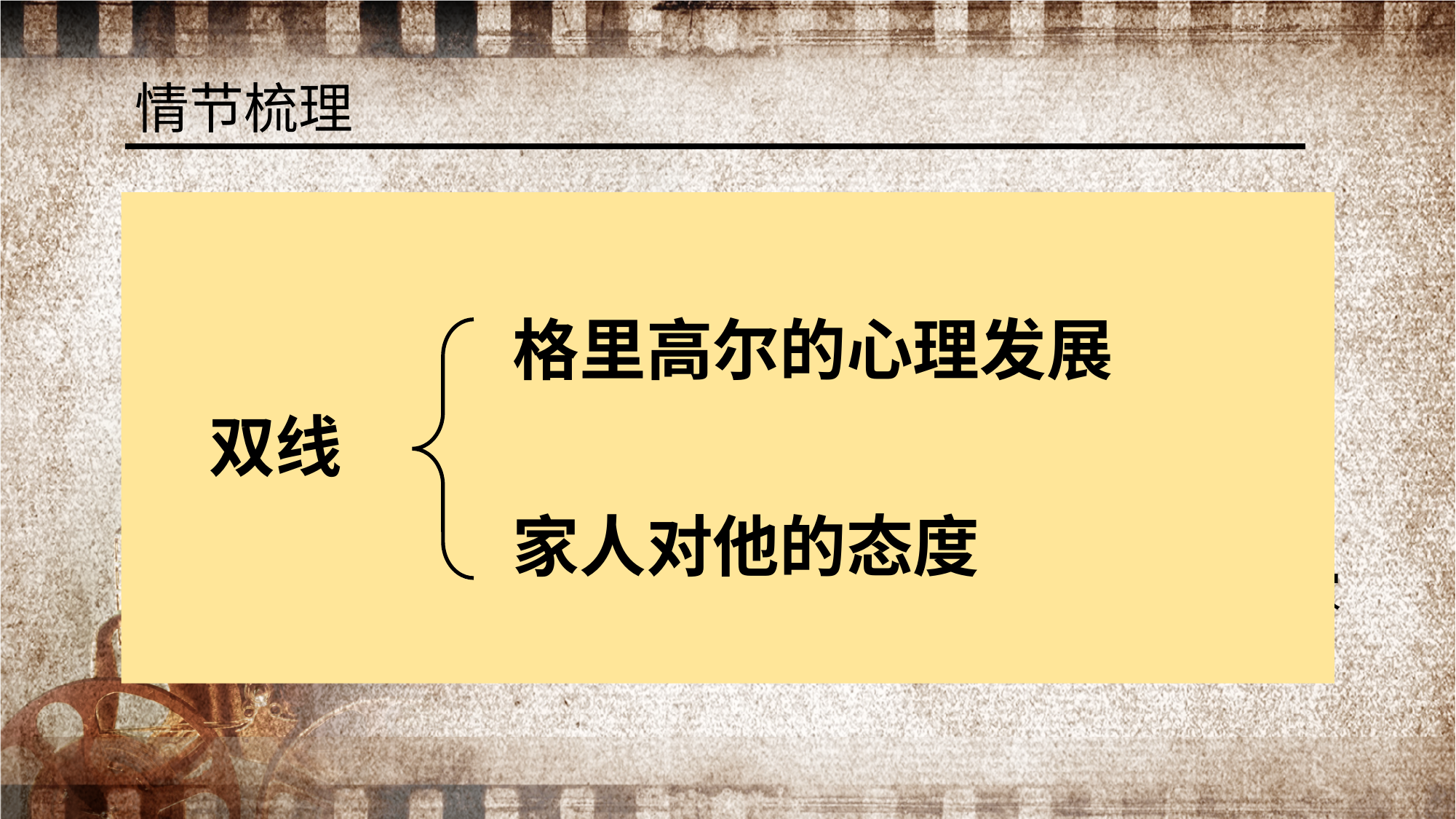

情节梳理

格里高尔的心理发展

双线
家人对他的态度
格里高尔突然“化虫”，不知所措的情况下仍然想努力起床上班。

公司协理找上门来，询问他没上班的理由；

“化虫”真相完全败露，协理和家人们惊慌失措的反应。
第一部分（1-13）：
第二部分（14-23）：
第三部分（24-29）：